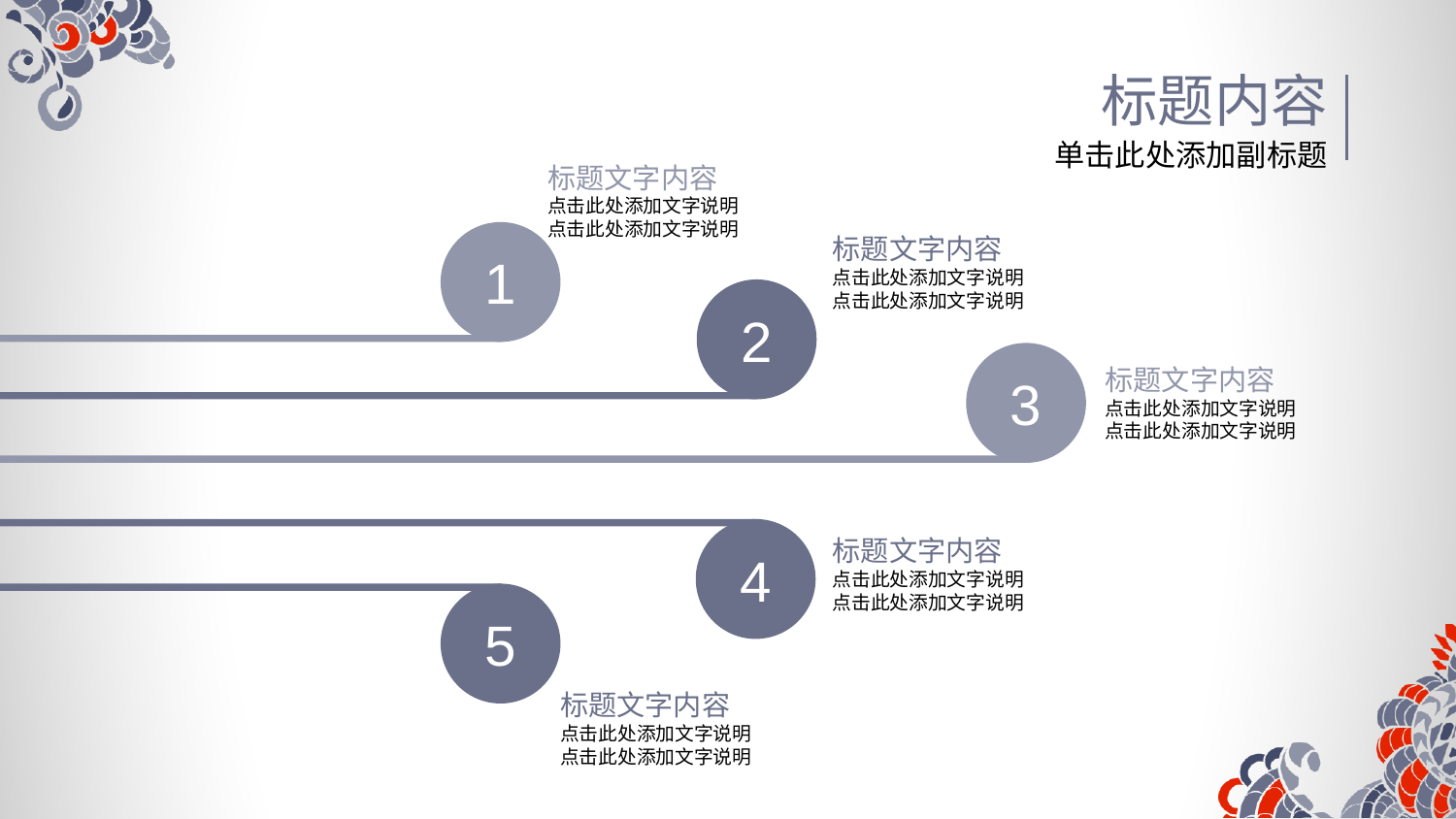

标题内容
单击此处添加副标题
标题文字内容
点击此处添加文字说明
点击此处添加文字说明
1

标题文字内容
点击此处添加文字说明
点击此处添加文字说明
2

3

标题文字内容
点击此处添加文字说明
点击此处添加文字说明

4
标题文字内容
点击此处添加文字说明
点击此处添加文字说明

5
标题文字内容
点击此处添加文字说明
点击此处添加文字说明